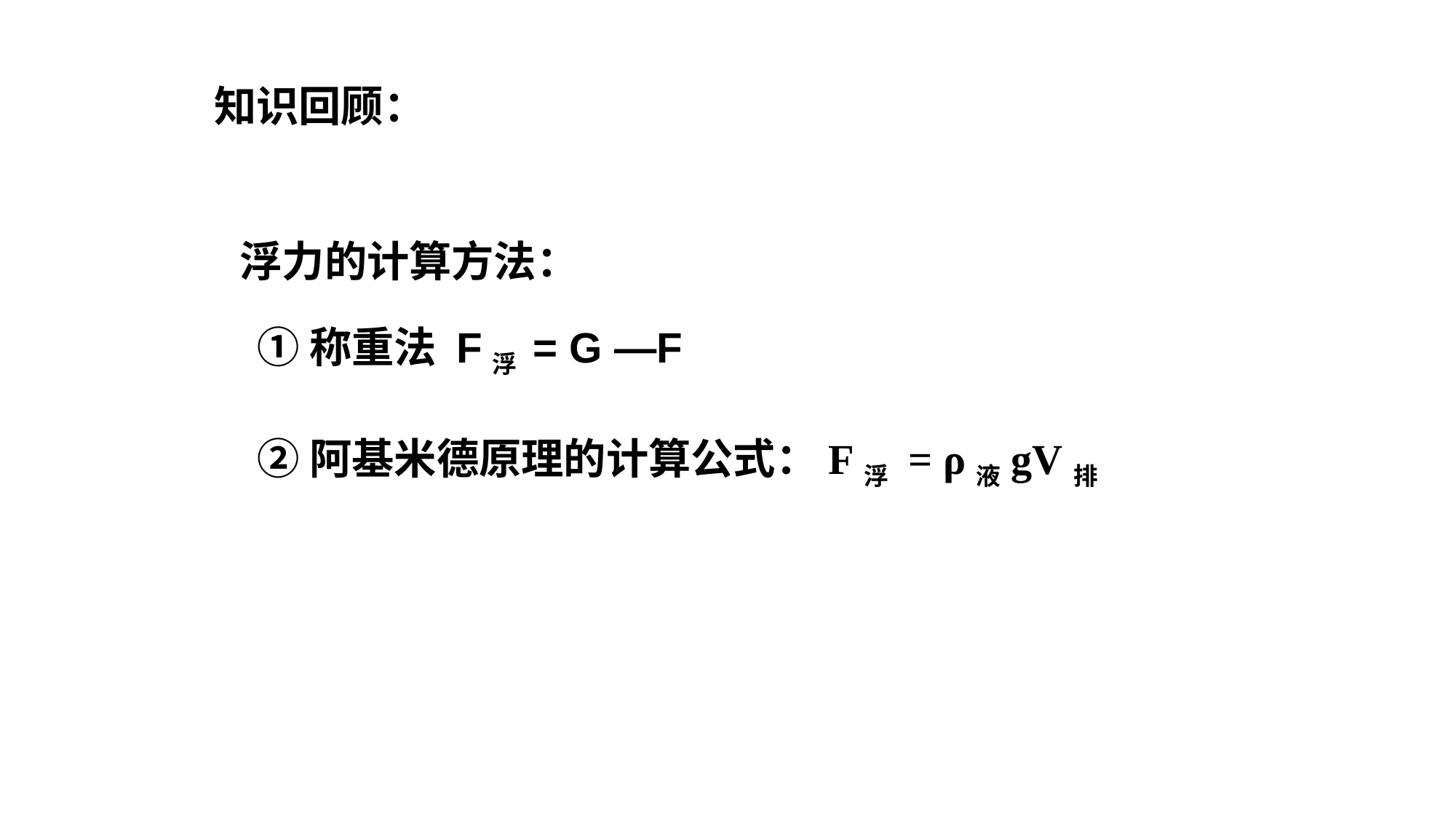

知识回顾：
浮力的计算方法：
①称重法 F浮 = G —F
②阿基米德原理的计算公式：F浮 = ρ液gV排